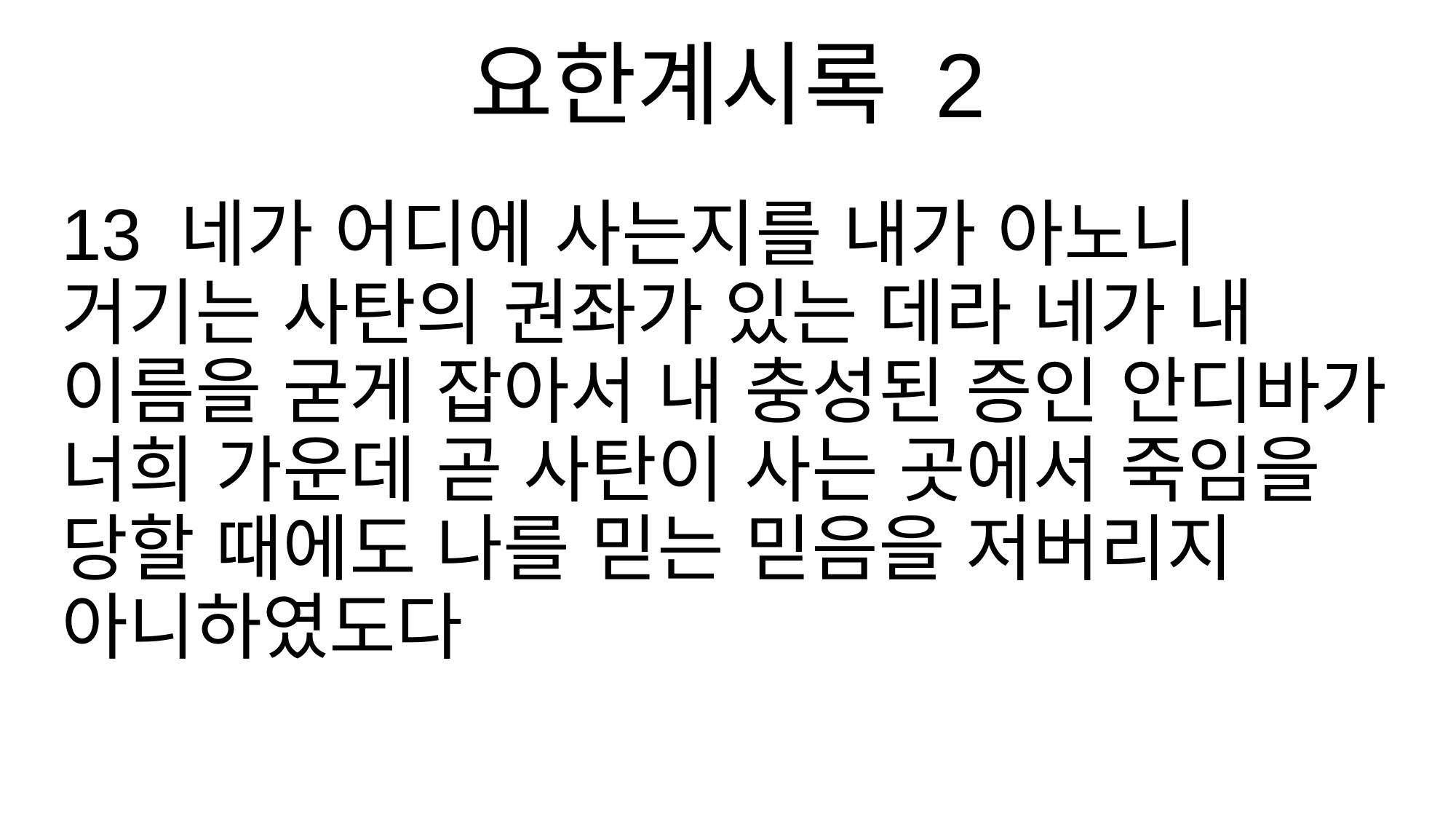

요한계시록 2
13 네가 어디에 사는지를 내가 아노니 거기는 사탄의 권좌가 있는 데라 네가 내 이름을 굳게 잡아서 내 충성된 증인 안디바가 너희 가운데 곧 사탄이 사는 곳에서 죽임을 당할 때에도 나를 믿는 믿음을 저버리지 아니하였도다